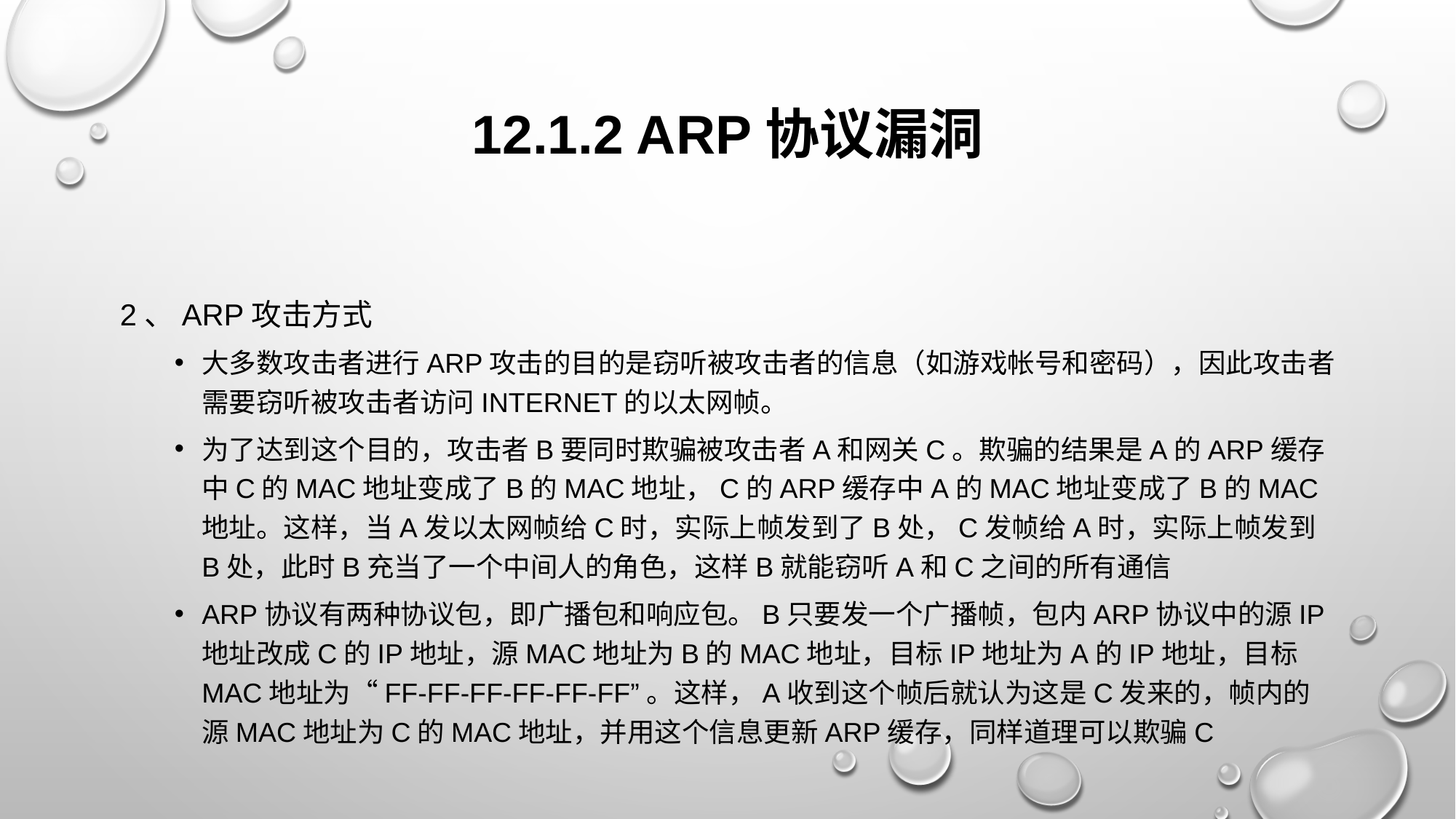

# 12.1.2 ARP协议漏洞
2、ARP攻击方式
大多数攻击者进行ARP攻击的目的是窃听被攻击者的信息（如游戏帐号和密码），因此攻击者需要窃听被攻击者访问Internet的以太网帧。
为了达到这个目的，攻击者B要同时欺骗被攻击者A和网关C。欺骗的结果是A的ARP缓存中C的MAC地址变成了B的MAC地址，C的ARP缓存中A的MAC地址变成了B的MAC地址。这样，当A发以太网帧给C时，实际上帧发到了B处，C发帧给A时，实际上帧发到B处，此时B充当了一个中间人的角色，这样B就能窃听A和C之间的所有通信
ARP协议有两种协议包，即广播包和响应包。B只要发一个广播帧，包内ARP协议中的源IP地址改成C的IP地址，源MAC地址为B的MAC地址，目标IP地址为A的IP地址，目标MAC地址为“FF-FF-FF-FF-FF-FF”。这样，A收到这个帧后就认为这是C发来的，帧内的源MAC地址为C的MAC地址，并用这个信息更新ARP缓存，同样道理可以欺骗C